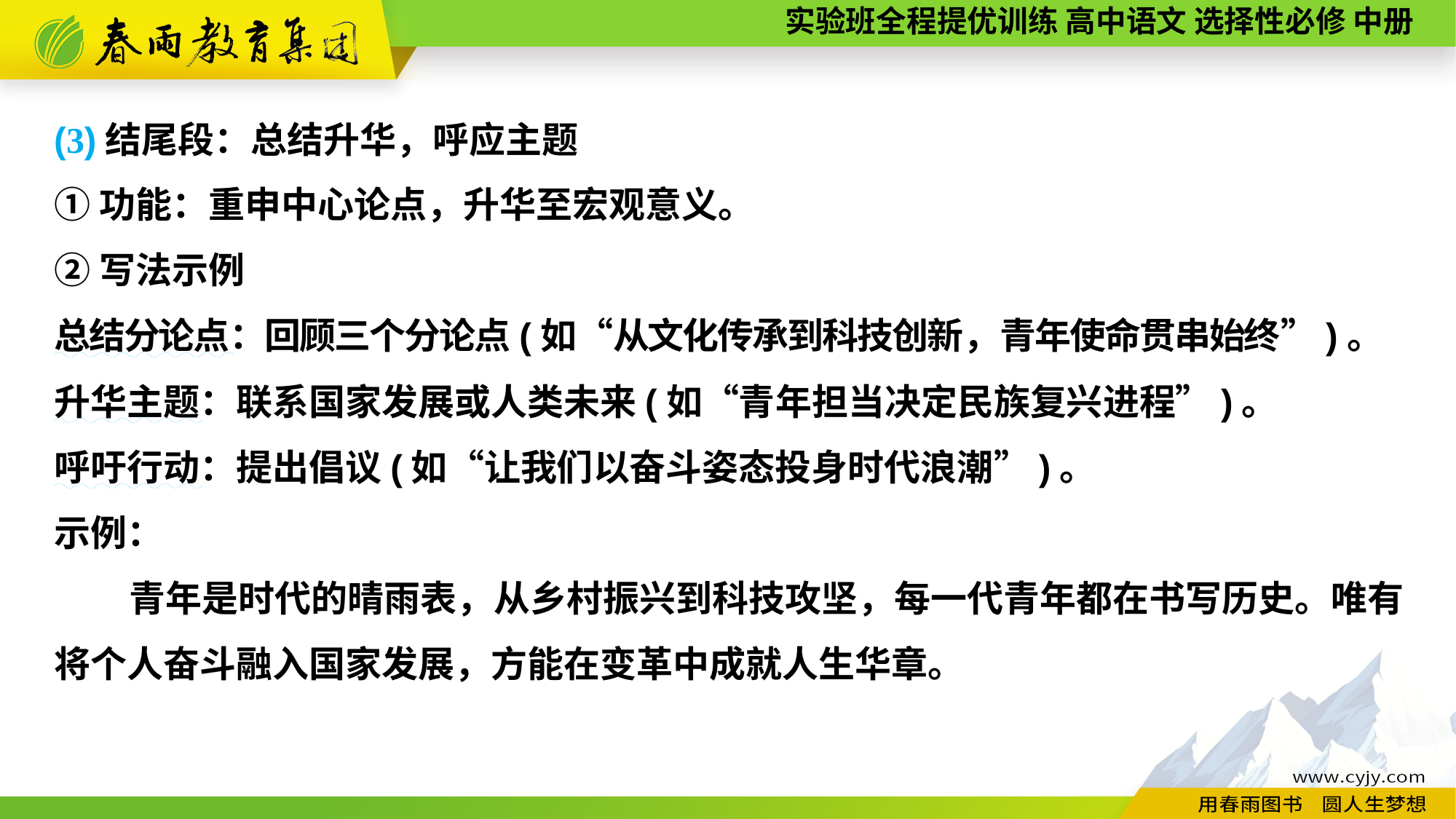

(3)结尾段：总结升华，呼应主题
①功能：重申中心论点，升华至宏观意义。
②写法示例
总结分论点：回顾三个分论点(如“从文化传承到科技创新，青年使命贯串始终”)。
升华主题：联系国家发展或人类未来(如“青年担当决定民族复兴进程”)。
呼吁行动：提出倡议(如“让我们以奋斗姿态投身时代浪潮”)。
示例：
青年是时代的晴雨表，从乡村振兴到科技攻坚，每一代青年都在书写历史。唯有将个人奋斗融入国家发展，方能在变革中成就人生华章。